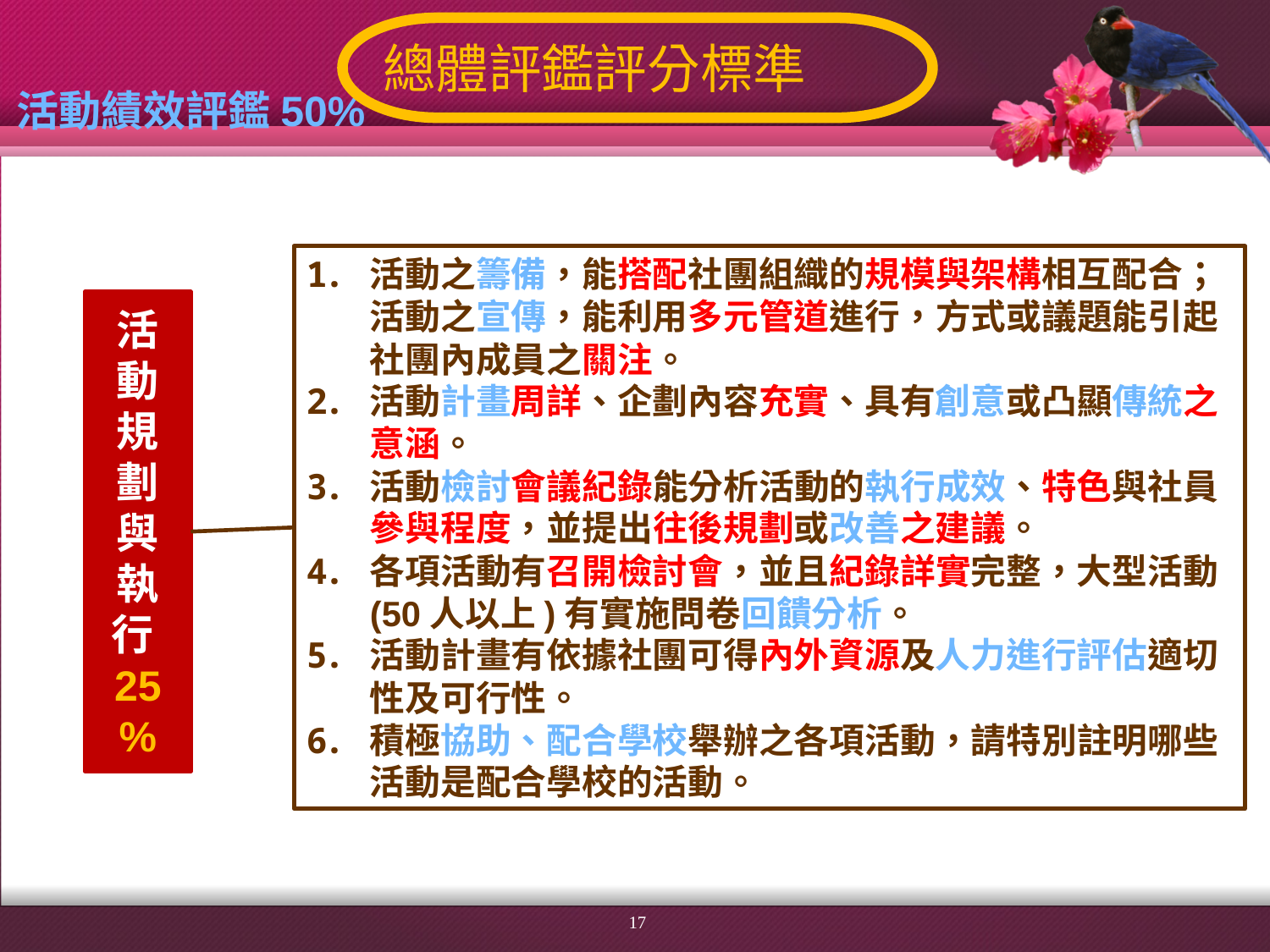

總體評鑑評分標準
# 活動績效評鑑50%
活動之籌備，能搭配社團組織的規模與架構相互配合；活動之宣傳，能利用多元管道進行，方式或議題能引起社團內成員之關注。
活動計畫周詳、企劃內容充實、具有創意或凸顯傳統之意涵。
活動檢討會議紀錄能分析活動的執行成效、特色與社員參與程度，並提出往後規劃或改善之建議。
各項活動有召開檢討會，並且紀錄詳實完整，大型活動(50人以上)有實施問卷回饋分析。
活動計畫有依據社團可得內外資源及人力進行評估適切性及可行性。
積極協助、配合學校舉辦之各項活動，請特別註明哪些活動是配合學校的活動。
活動規劃與執行25%
17